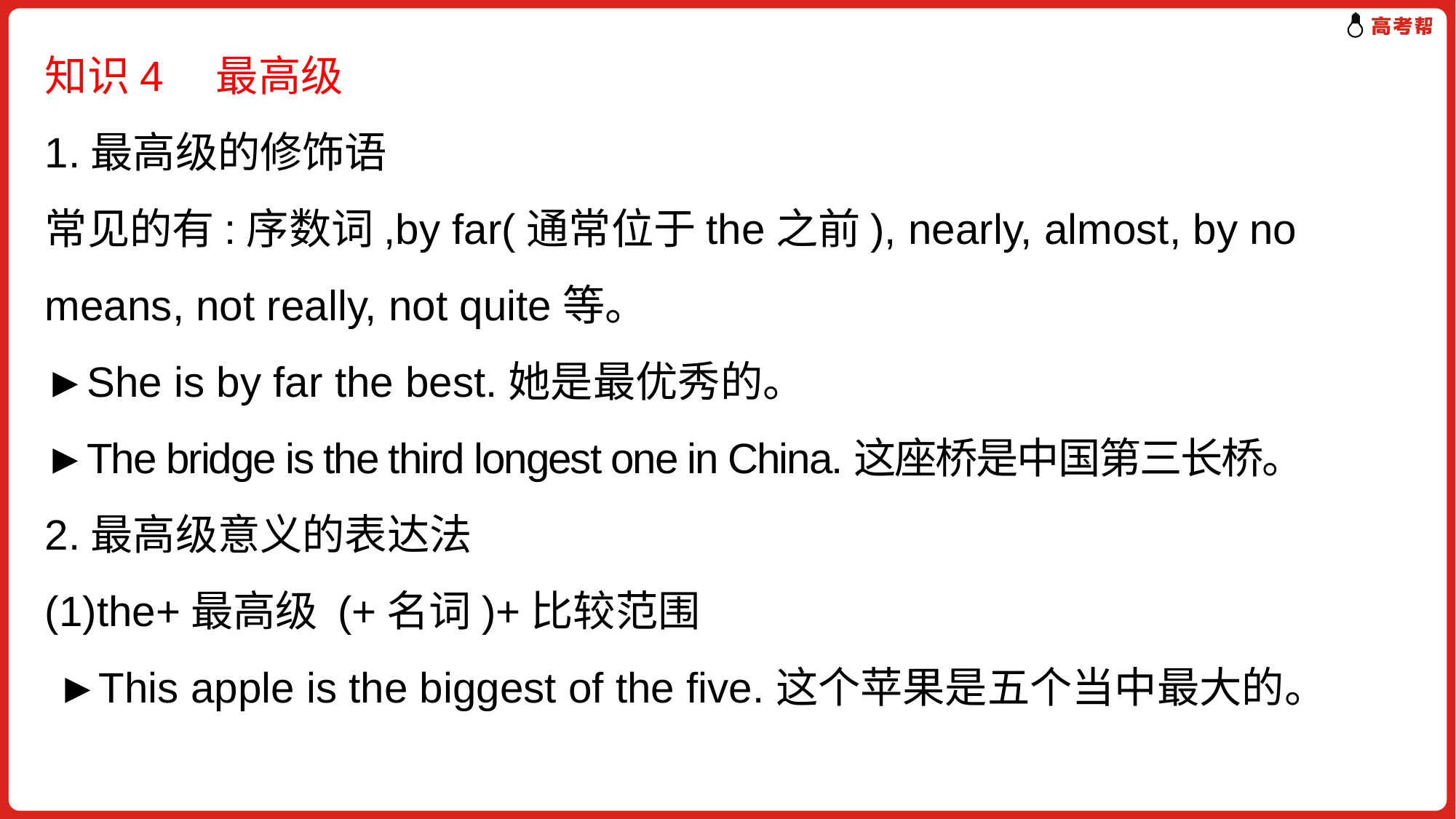

知识4　最高级
1.最高级的修饰语
常见的有:序数词,by far(通常位于the之前), nearly, almost, by no means, not really, not quite等。
►She is by far the best.她是最优秀的。
►The bridge is the third longest one in China.这座桥是中国第三长桥。
2.最高级意义的表达法
(1)the+最高级 (+名词)+比较范围
 ►This apple is the biggest of the five.这个苹果是五个当中最大的。